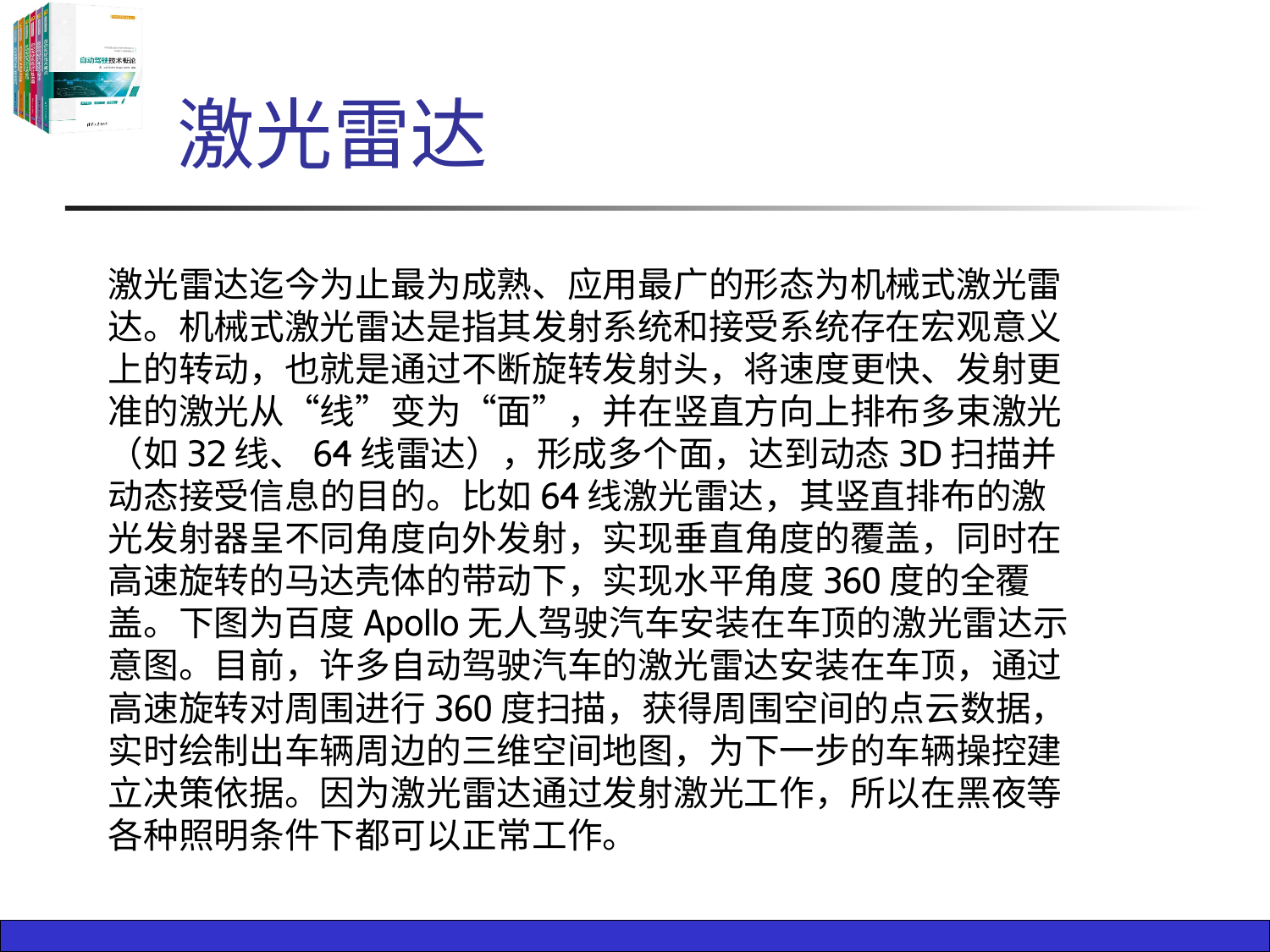

# 激光雷达
激光雷达迄今为止最为成熟、应用最广的形态为机械式激光雷达。机械式激光雷达是指其发射系统和接受系统存在宏观意义上的转动，也就是通过不断旋转发射头，将速度更快、发射更准的激光从“线”变为“面”，并在竖直方向上排布多束激光（如32线、64线雷达），形成多个面，达到动态3D扫描并动态接受信息的目的。比如64线激光雷达，其竖直排布的激光发射器呈不同角度向外发射，实现垂直角度的覆盖，同时在高速旋转的马达壳体的带动下，实现水平角度360度的全覆盖。下图为百度Apollo无人驾驶汽车安装在车顶的激光雷达示意图。目前，许多自动驾驶汽车的激光雷达安装在车顶，通过高速旋转对周围进行360度扫描，获得周围空间的点云数据，实时绘制出车辆周边的三维空间地图，为下一步的车辆操控建立决策依据。因为激光雷达通过发射激光工作，所以在黑夜等各种照明条件下都可以正常工作。